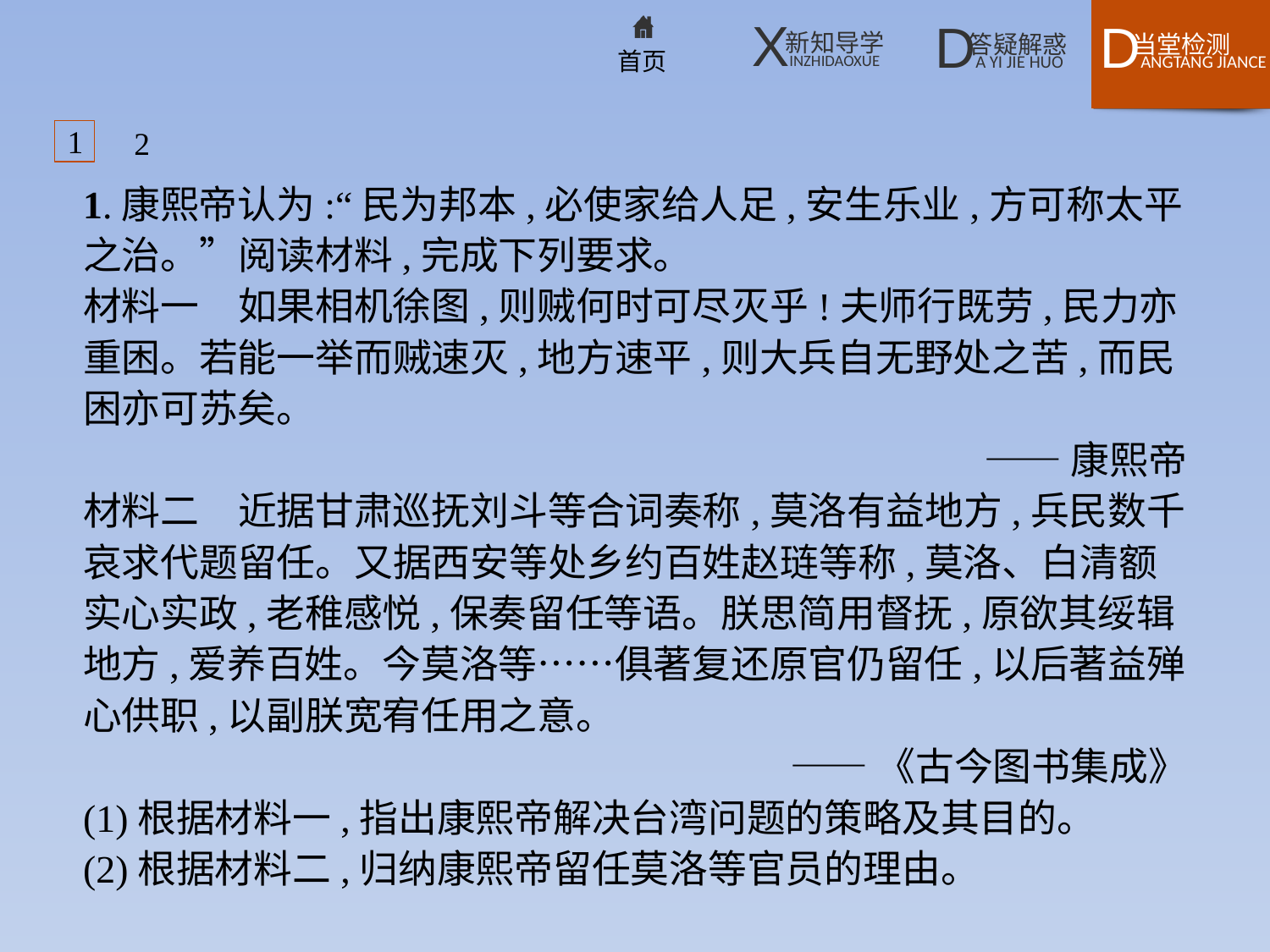

1
2
1.康熙帝认为:“民为邦本,必使家给人足,安生乐业,方可称太平之治。”阅读材料,完成下列要求。
材料一　如果相机徐图,则贼何时可尽灭乎!夫师行既劳,民力亦重困。若能一举而贼速灭,地方速平,则大兵自无野处之苦,而民困亦可苏矣。
——康熙帝
材料二　近据甘肃巡抚刘斗等合词奏称,莫洛有益地方,兵民数千哀求代题留任。又据西安等处乡约百姓赵琏等称,莫洛、白清额实心实政,老稚感悦,保奏留任等语。朕思简用督抚,原欲其绥辑地方,爱养百姓。今莫洛等……俱著复还原官仍留任,以后著益殚心供职,以副朕宽宥任用之意。
——《古今图书集成》
(1)根据材料一,指出康熙帝解决台湾问题的策略及其目的。
(2)根据材料二,归纳康熙帝留任莫洛等官员的理由。